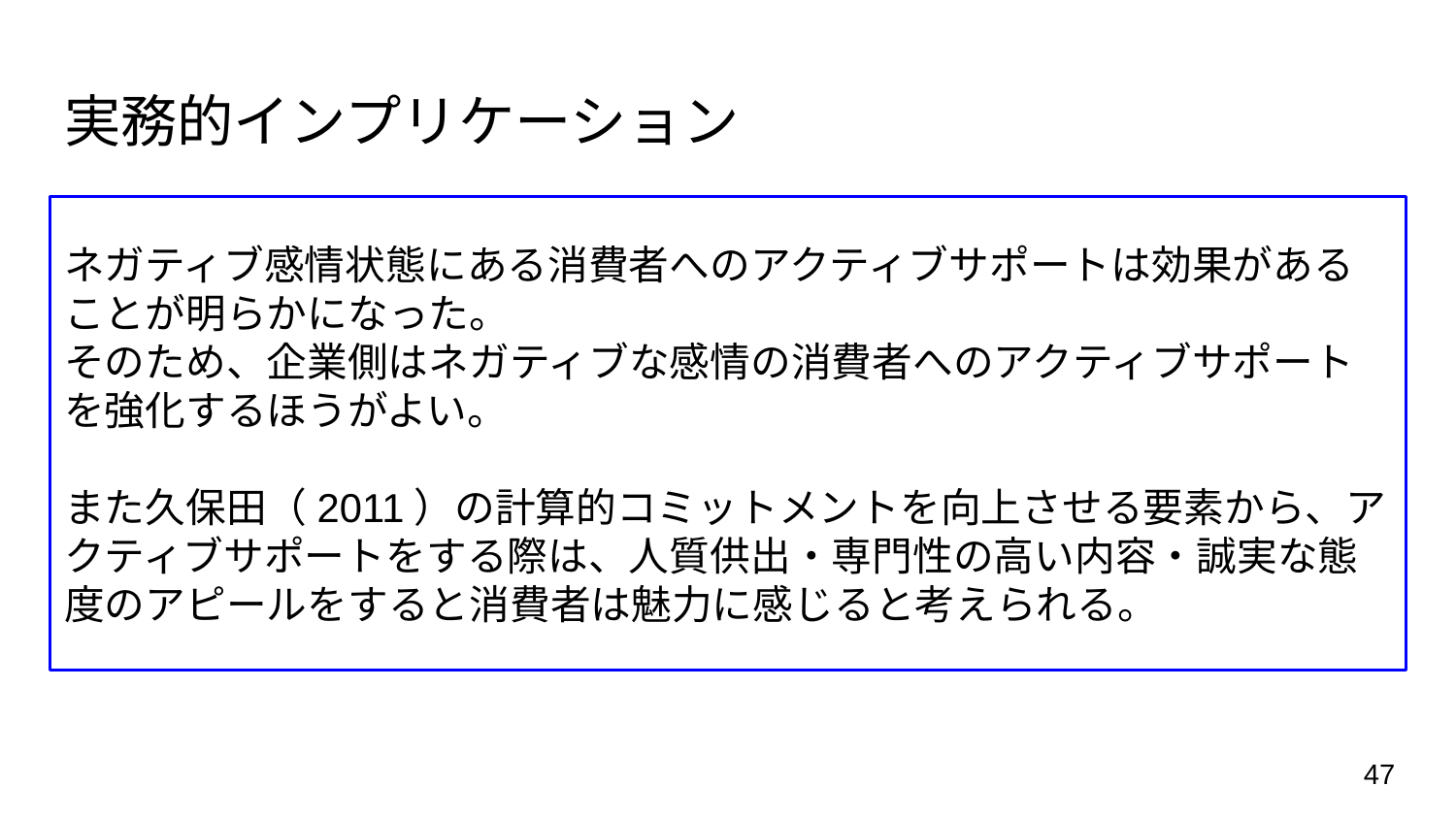

# 実務的インプリケーション
ネガティブ感情状態にある消費者へのアクティブサポートは効果があることが明らかになった。
そのため、企業側はネガティブな感情の消費者へのアクティブサポートを強化するほうがよい。

また久保田（2011）の計算的コミットメントを向上させる要素から、アクティブサポートをする際は、人質供出・専門性の高い内容・誠実な態度のアピールをすると消費者は魅力に感じると考えられる。
47